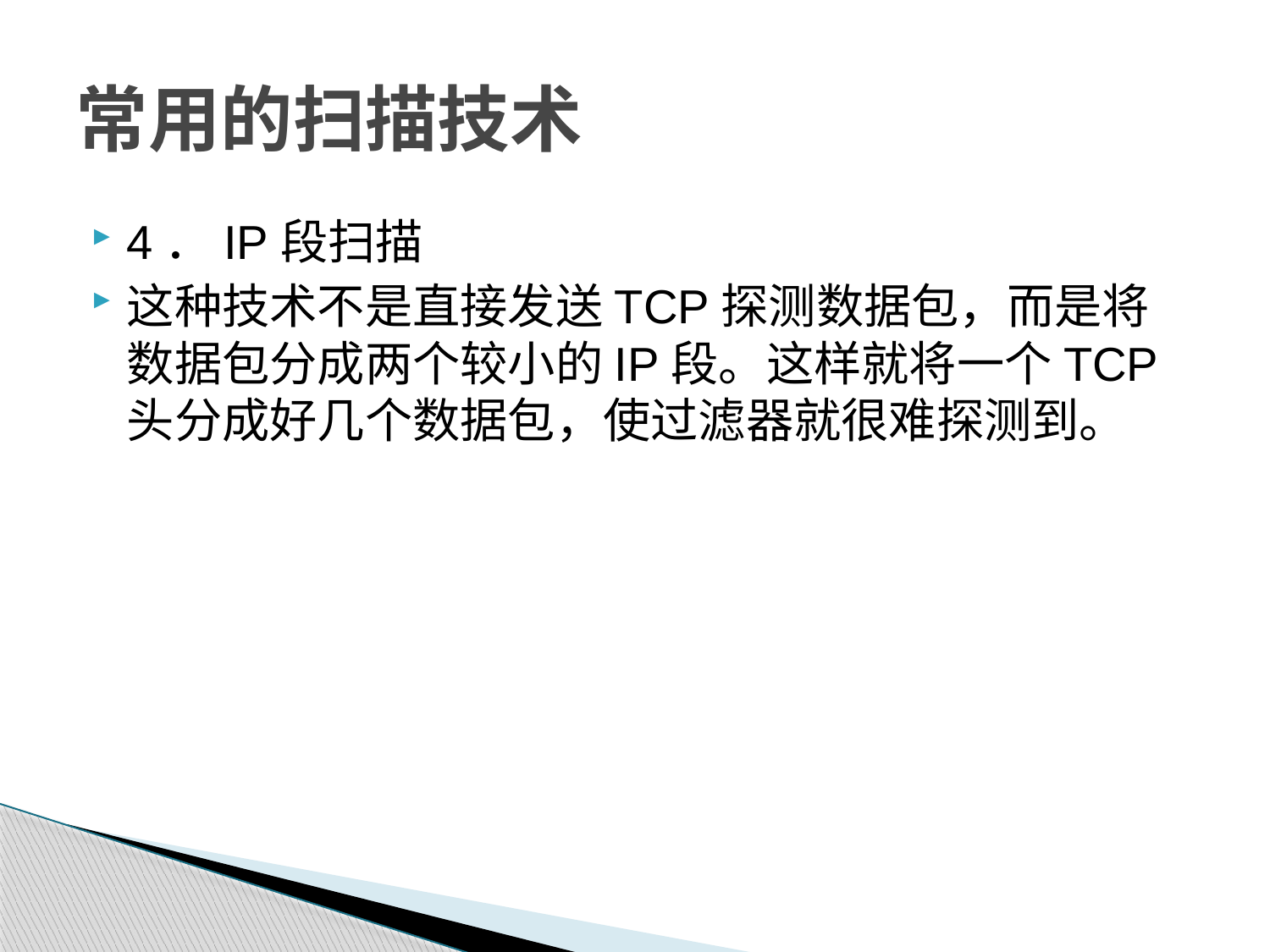

# 常用的扫描技术
4．IP段扫描
这种技术不是直接发送TCP探测数据包，而是将数据包分成两个较小的IP段。这样就将一个TCP头分成好几个数据包，使过滤器就很难探测到。